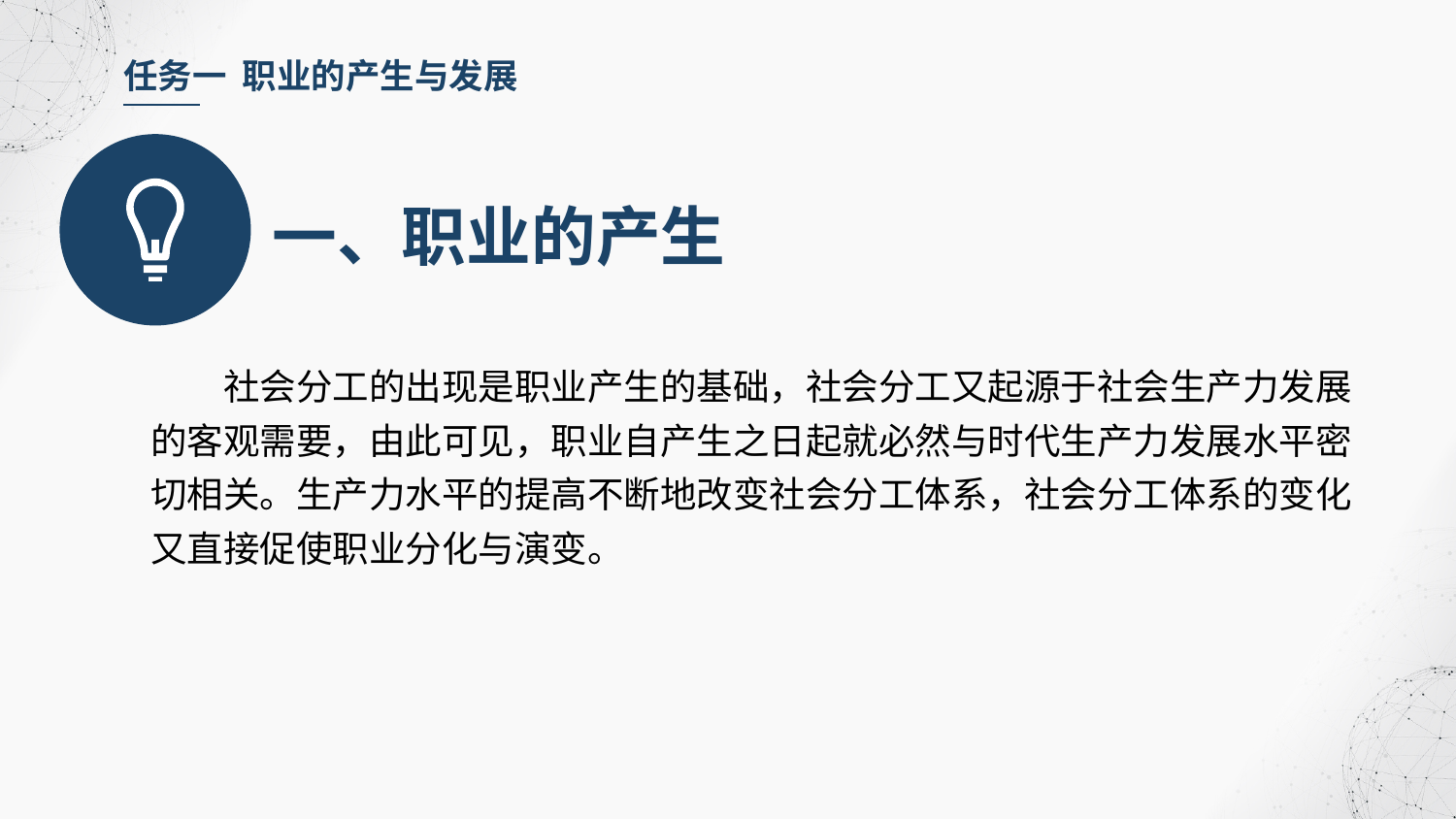

任务一  职业的产生与发展

一、职业的产生
社会分工的出现是职业产生的基础，社会分工又起源于社会生产力发展的客观需要，由此可见，职业自产生之日起就必然与时代生产力发展水平密切相关。生产力水平的提高不断地改变社会分工体系，社会分工体系的变化又直接促使职业分化与演变。